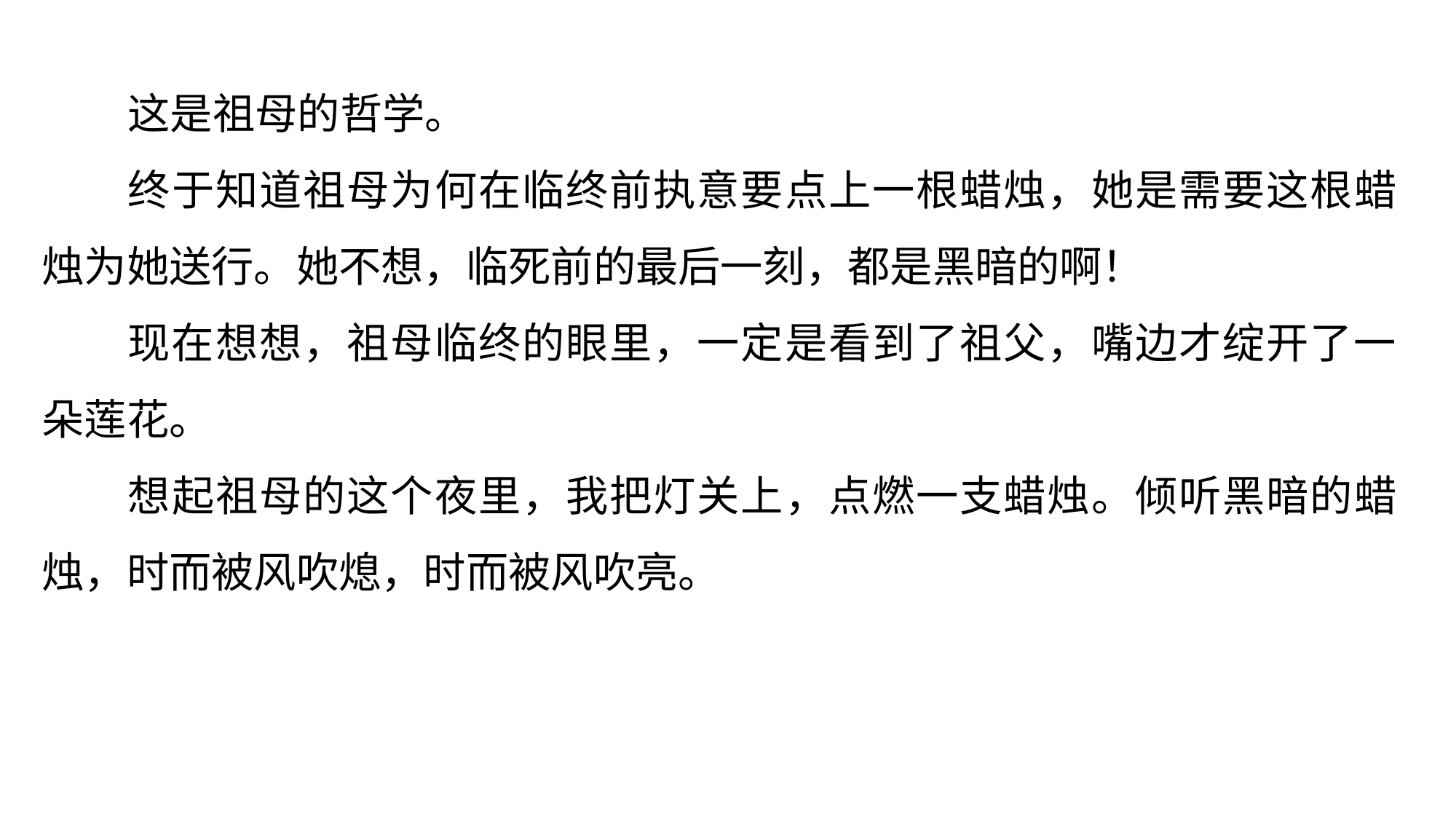

这是祖母的哲学。
终于知道祖母为何在临终前执意要点上一根蜡烛，她是需要这根蜡烛为她送行。她不想，临死前的最后一刻，都是黑暗的啊！
现在想想，祖母临终的眼里，一定是看到了祖父，嘴边才绽开了一朵莲花。
想起祖母的这个夜里，我把灯关上，点燃一支蜡烛。倾听黑暗的蜡烛，时而被风吹熄，时而被风吹亮。